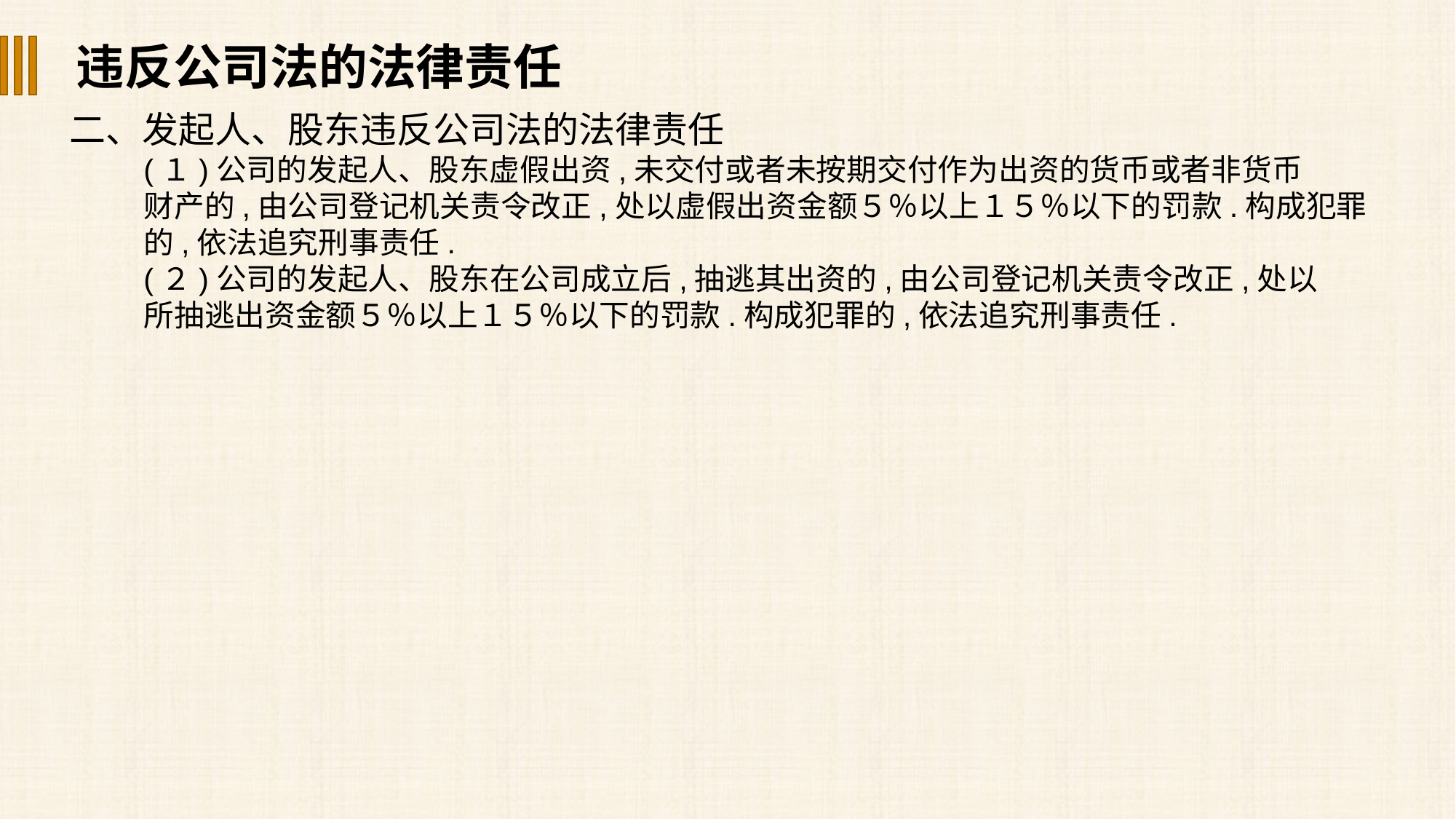

违反公司法的法律责任

二、发起人、股东违反公司法的法律责任
(１)公司的发起人、股东虚假出资,未交付或者未按期交付作为出资的货币或者非货币
财产的,由公司登记机关责令改正,处以虚假出资金额５％以上１５％以下的罚款.构成犯罪
的,依法追究刑事责任.
(２)公司的发起人、股东在公司成立后,抽逃其出资的,由公司登记机关责令改正,处以
所抽逃出资金额５％以上１５％以下的罚款.构成犯罪的,依法追究刑事责任.